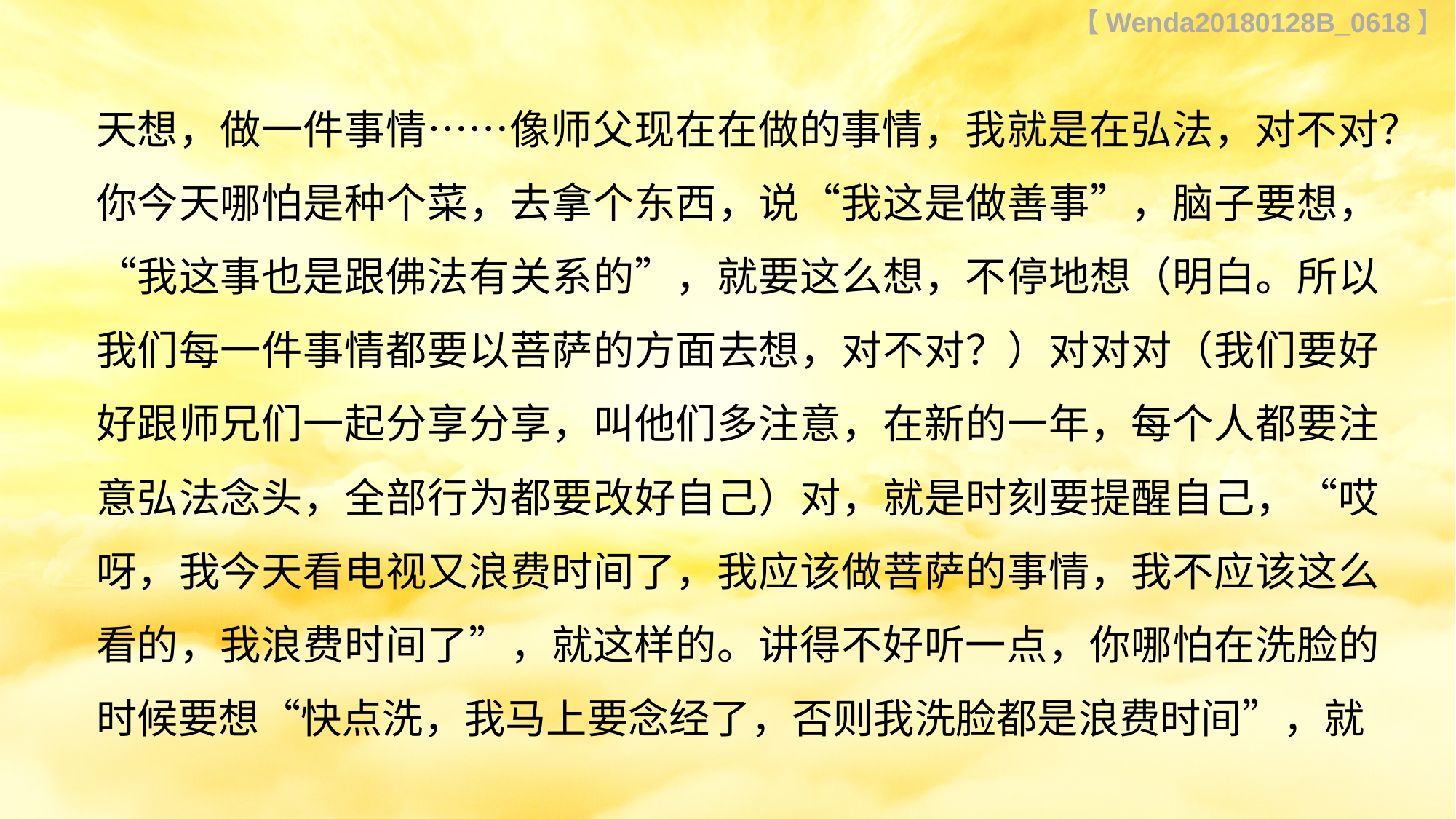

【Wenda20180128B_0618】
天想，做一件事情……像师父现在在做的事情，我就是在弘法，对不对？你今天哪怕是种个菜，去拿个东西，说“我这是做善事”，脑子要想，“我这事也是跟佛法有关系的”，就要这么想，不停地想（明白。所以我们每一件事情都要以菩萨的方面去想，对不对？）对对对（我们要好好跟师兄们一起分享分享，叫他们多注意，在新的一年，每个人都要注意弘法念头，全部行为都要改好自己）对，就是时刻要提醒自己，“哎呀，我今天看电视又浪费时间了，我应该做菩萨的事情，我不应该这么看的，我浪费时间了”，就这样的。讲得不好听一点，你哪怕在洗脸的时候要想“快点洗，我马上要念经了，否则我洗脸都是浪费时间”，就